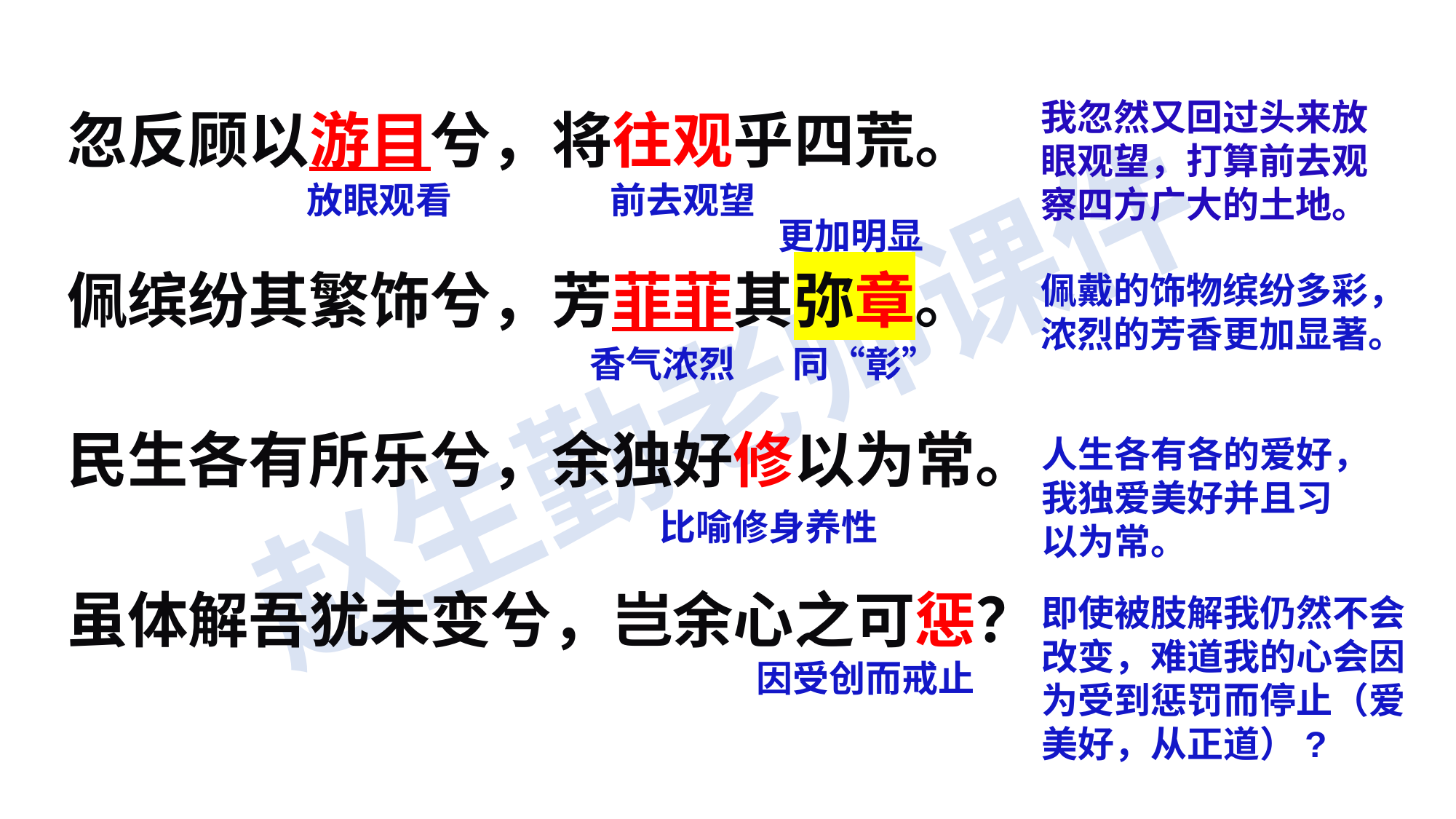

忽反顾以游目兮，将往观乎四荒。

佩缤纷其繁饰兮，芳菲菲其弥章。

民生各有所乐兮，余独好修以为常。

虽体解吾犹未变兮，岂余心之可惩？
我忽然又回过头来放眼观望，打算前去观察四方广大的土地。
放眼观看
前去观望
更加明显
佩戴的饰物缤纷多彩，浓烈的芳香更加显著。
香气浓烈
同“彰”
人生各有各的爱好，我独爱美好并且习以为常。
比喻修身养性
即使被肢解我仍然不会改变，难道我的心会因为受到惩罚而停止（爱美好，从正道）?
因受创而戒止